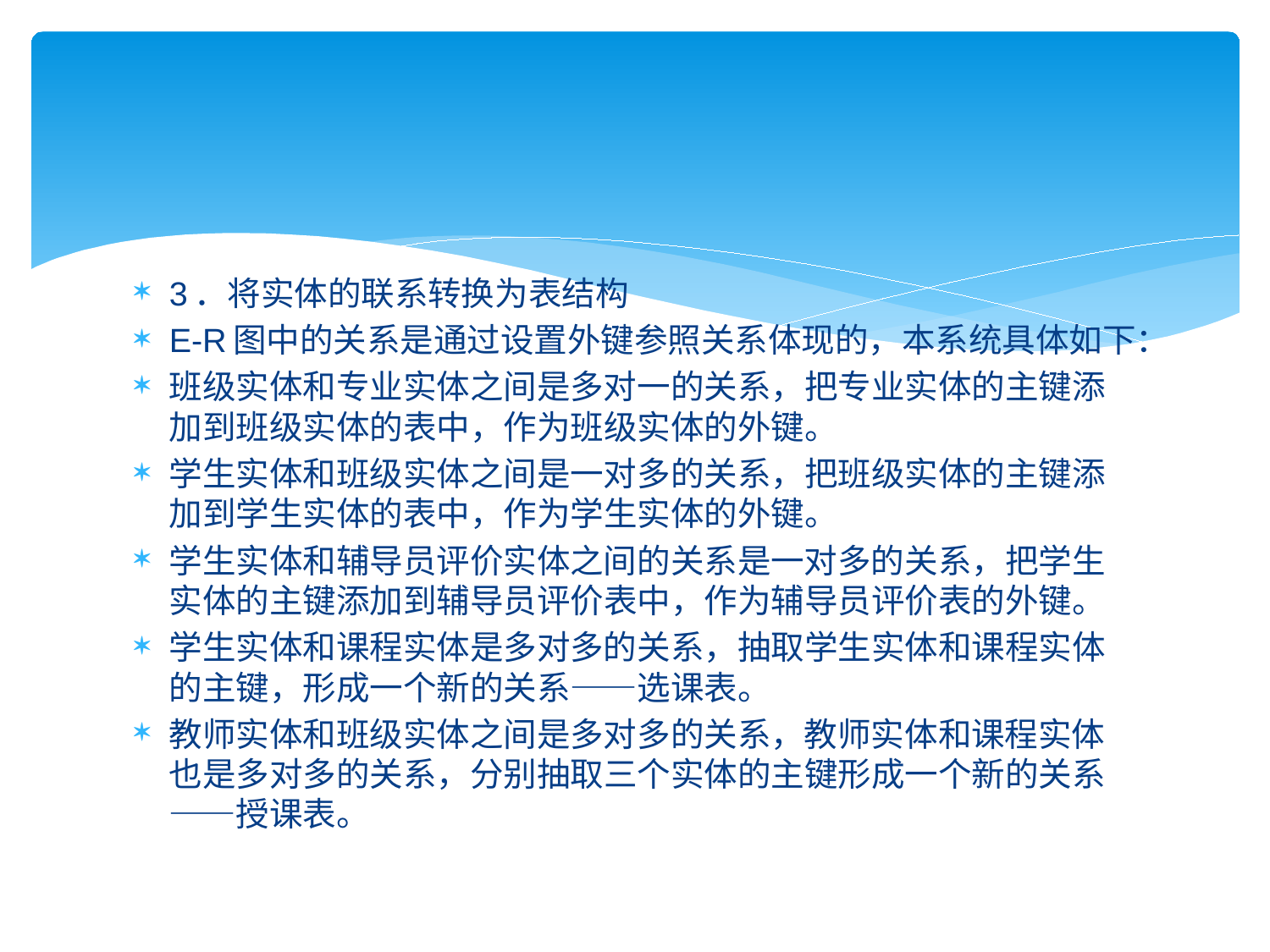

#
3．将实体的联系转换为表结构
E-R图中的关系是通过设置外键参照关系体现的，本系统具体如下：
班级实体和专业实体之间是多对一的关系，把专业实体的主键添加到班级实体的表中，作为班级实体的外键。
学生实体和班级实体之间是一对多的关系，把班级实体的主键添加到学生实体的表中，作为学生实体的外键。
学生实体和辅导员评价实体之间的关系是一对多的关系，把学生实体的主键添加到辅导员评价表中，作为辅导员评价表的外键。
学生实体和课程实体是多对多的关系，抽取学生实体和课程实体的主键，形成一个新的关系——选课表。
教师实体和班级实体之间是多对多的关系，教师实体和课程实体也是多对多的关系，分别抽取三个实体的主键形成一个新的关系——授课表。